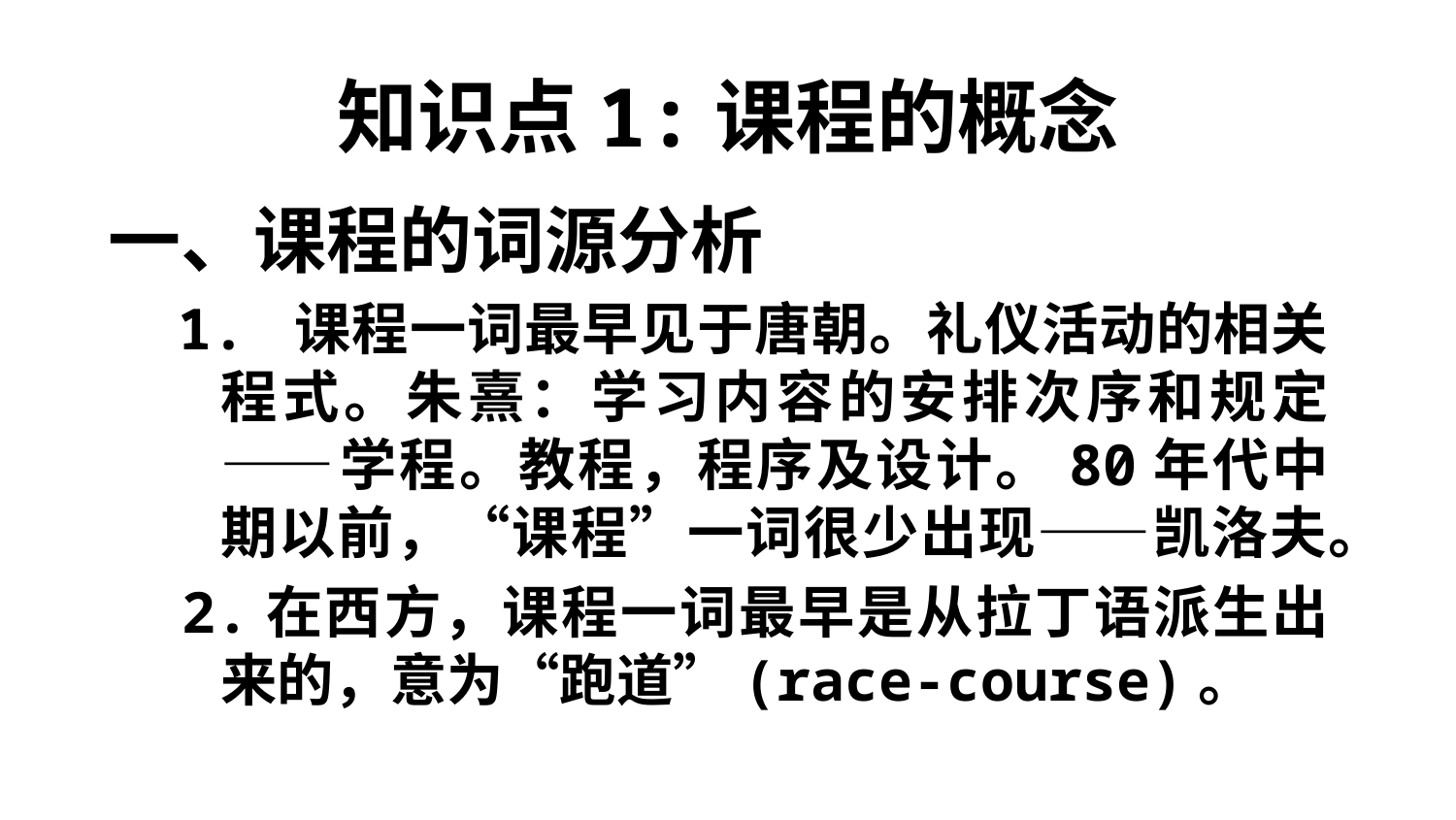

# 知识点1:课程的概念
一、课程的词源分析
  1. 课程一词最早见于唐朝。礼仪活动的相关程式。朱熹：学习内容的安排次序和规定——学程。教程，程序及设计。80年代中期以前，“课程”一词很少出现——凯洛夫。
  2.在西方，课程一词最早是从拉丁语派生出来的，意为“跑道”(race-course)。